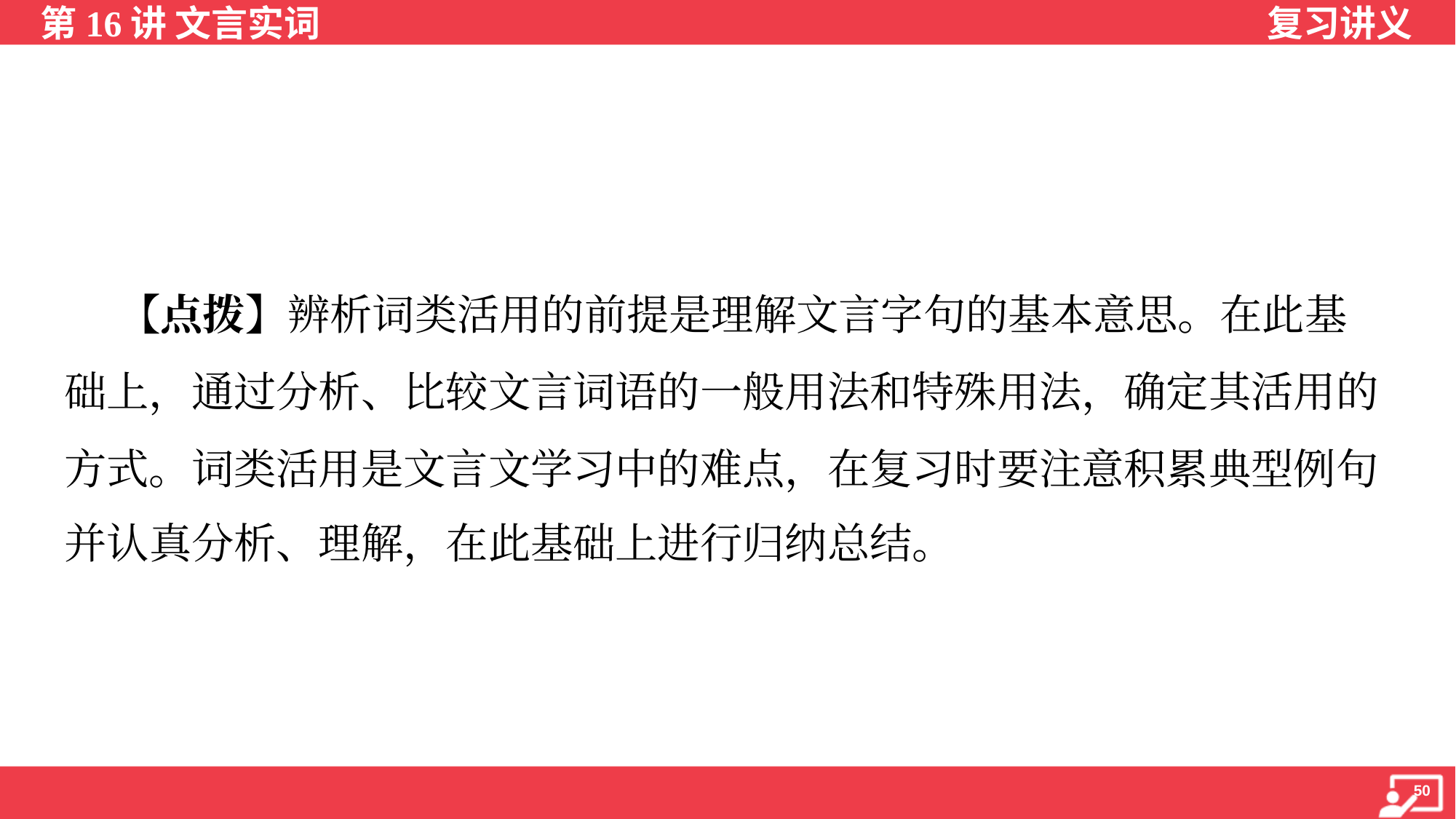

【点拨】辨析词类活用的前提是理解文言字句的基本意思。在此基
础上，通过分析、比较文言词语的一般用法和特殊用法，确定其活用的
方式。词类活用是文言文学习中的难点，在复习时要注意积累典型例句
并认真分析、理解，在此基础上进行归纳总结。